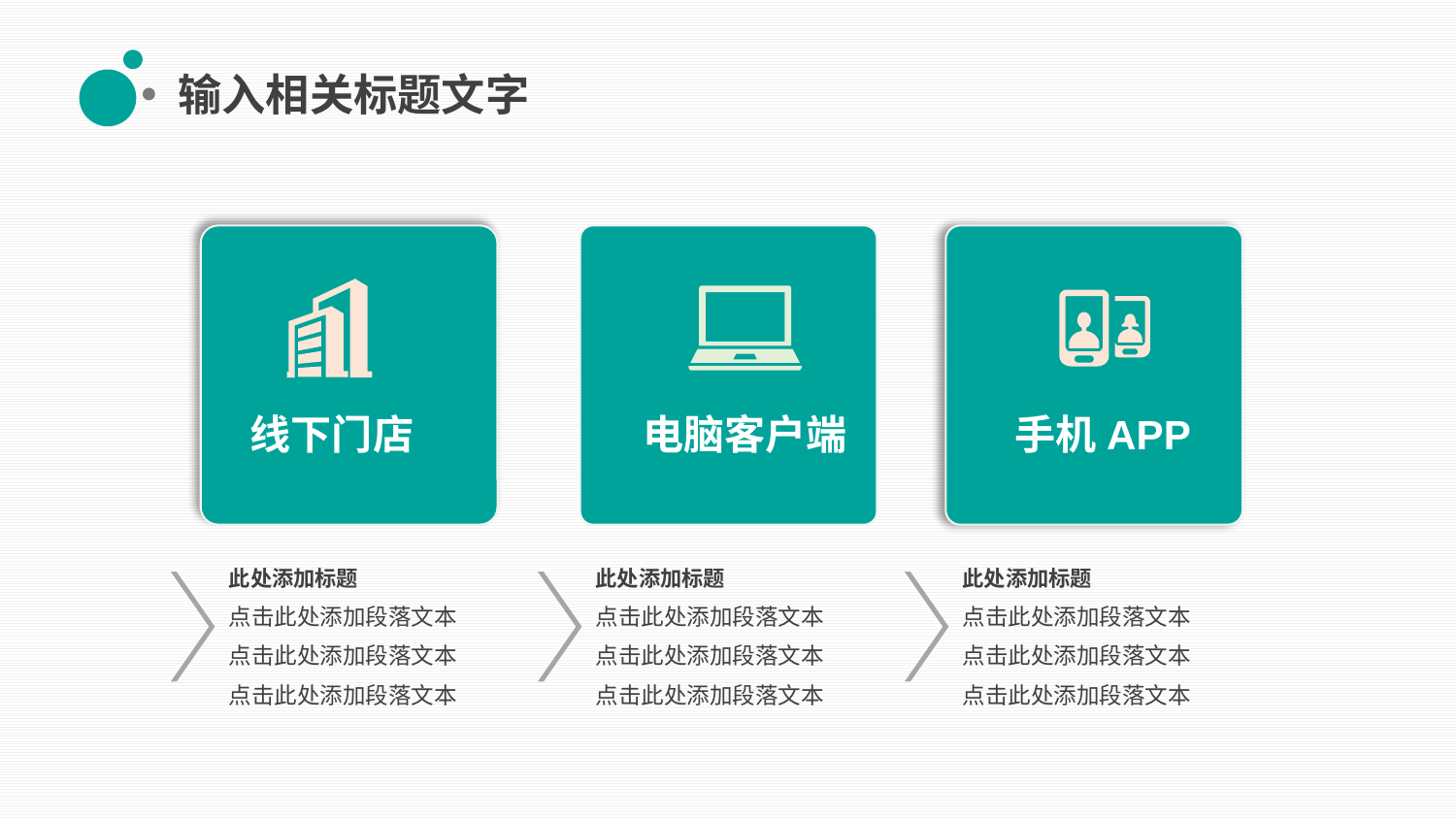

输入相关标题文字

线下门店
电脑客户端
手机APP
此处添加标题
点击此处添加段落文本
点击此处添加段落文本
点击此处添加段落文本
此处添加标题
点击此处添加段落文本
点击此处添加段落文本
点击此处添加段落文本
此处添加标题
点击此处添加段落文本
点击此处添加段落文本
点击此处添加段落文本